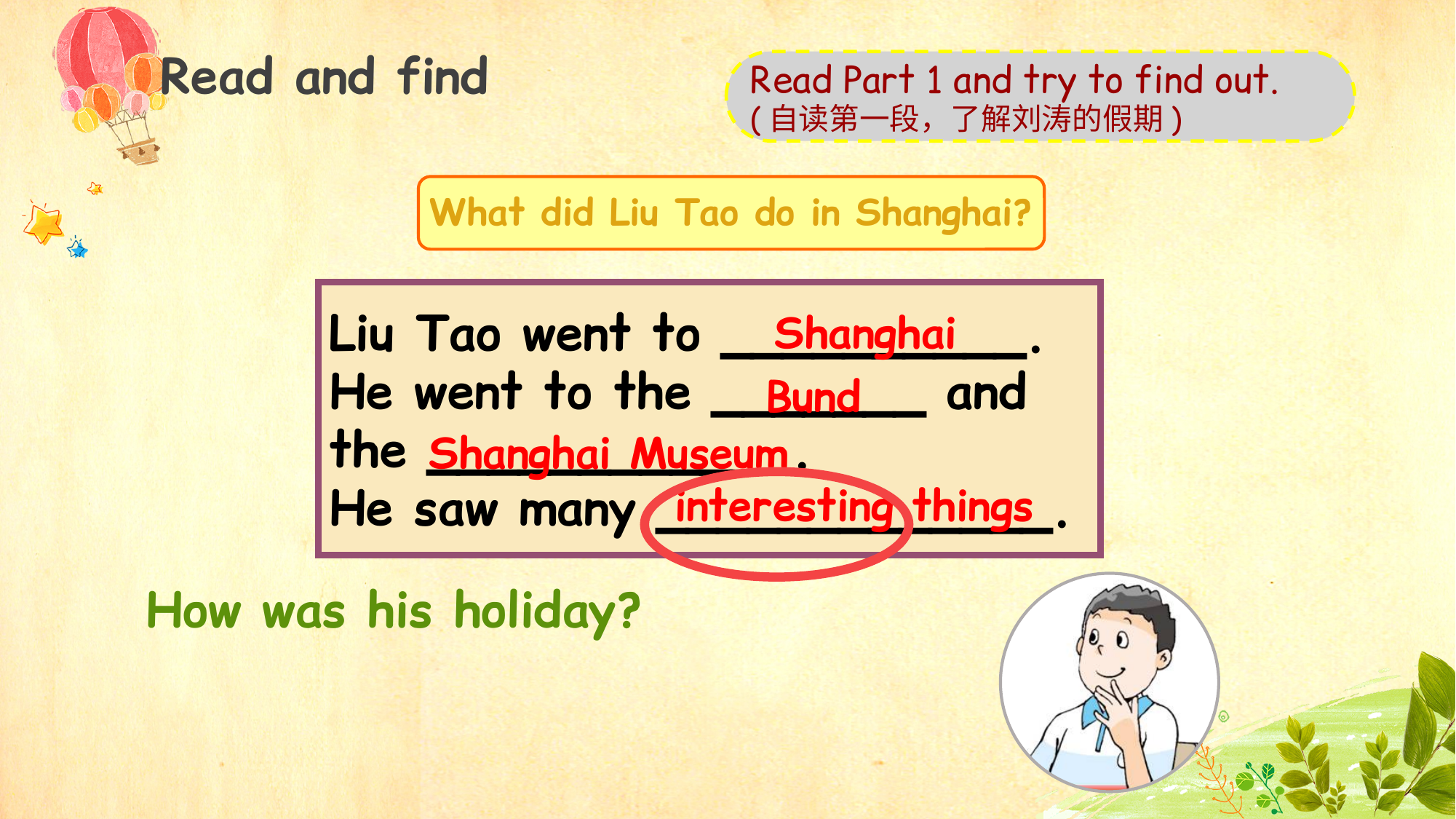

Read and find
Read Part 1 and try to find out.
(自读第一段，了解刘涛的假期)

What did Liu Tao do in Shanghai?
Liu Tao went to __________.
He went to the _______ and
the ____________.
He saw many _____________.
Shanghai
Bund
Shanghai Museum

interesting things
How was his holiday?